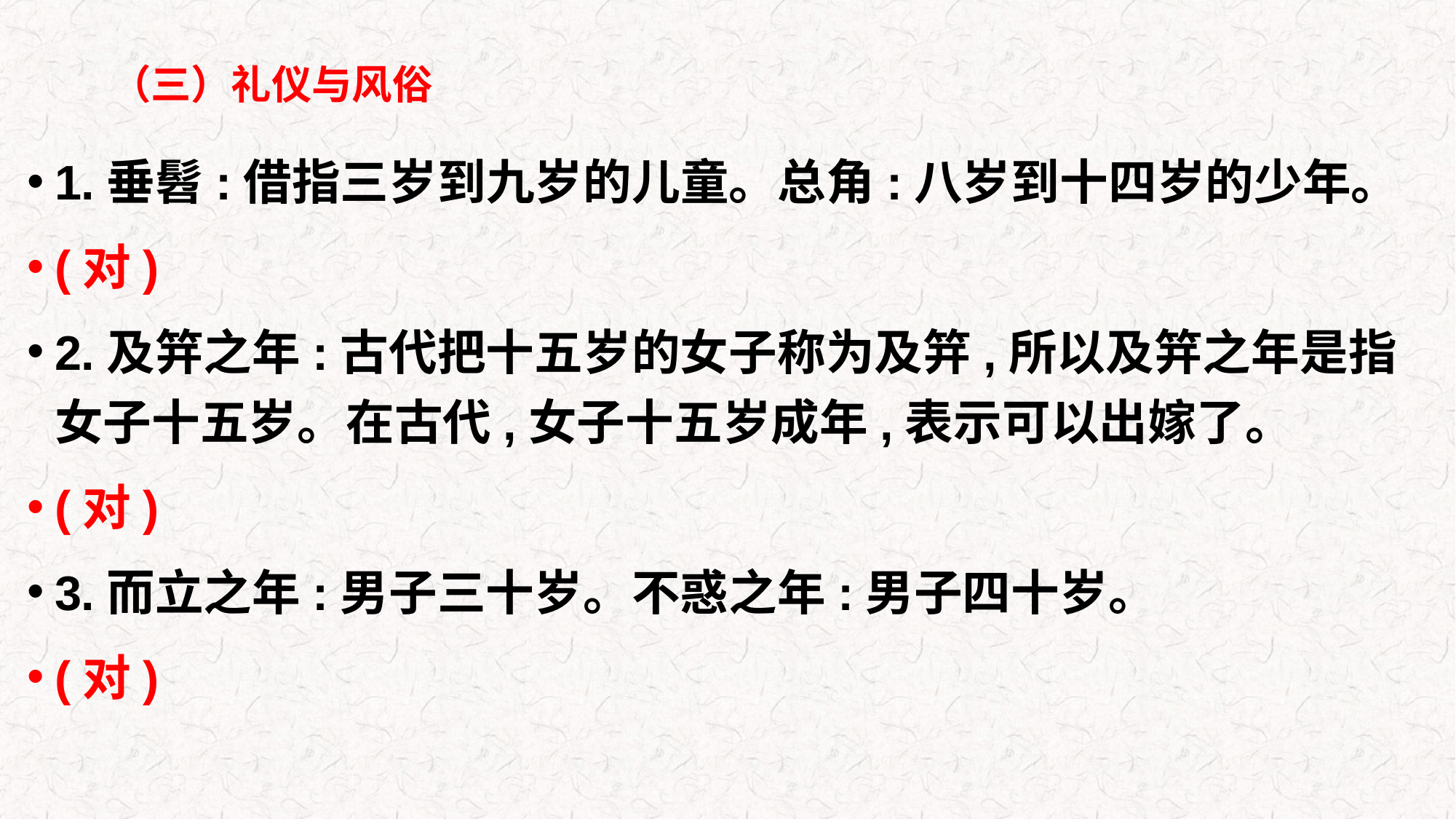

# （三）礼仪与风俗
1.垂髫:借指三岁到九岁的儿童。总角:八岁到十四岁的少年。
(对)
2.及笄之年:古代把十五岁的女子称为及笄,所以及笄之年是指女子十五岁。在古代,女子十五岁成年,表示可以出嫁了。
(对)
3.而立之年:男子三十岁。不惑之年:男子四十岁。
(对)